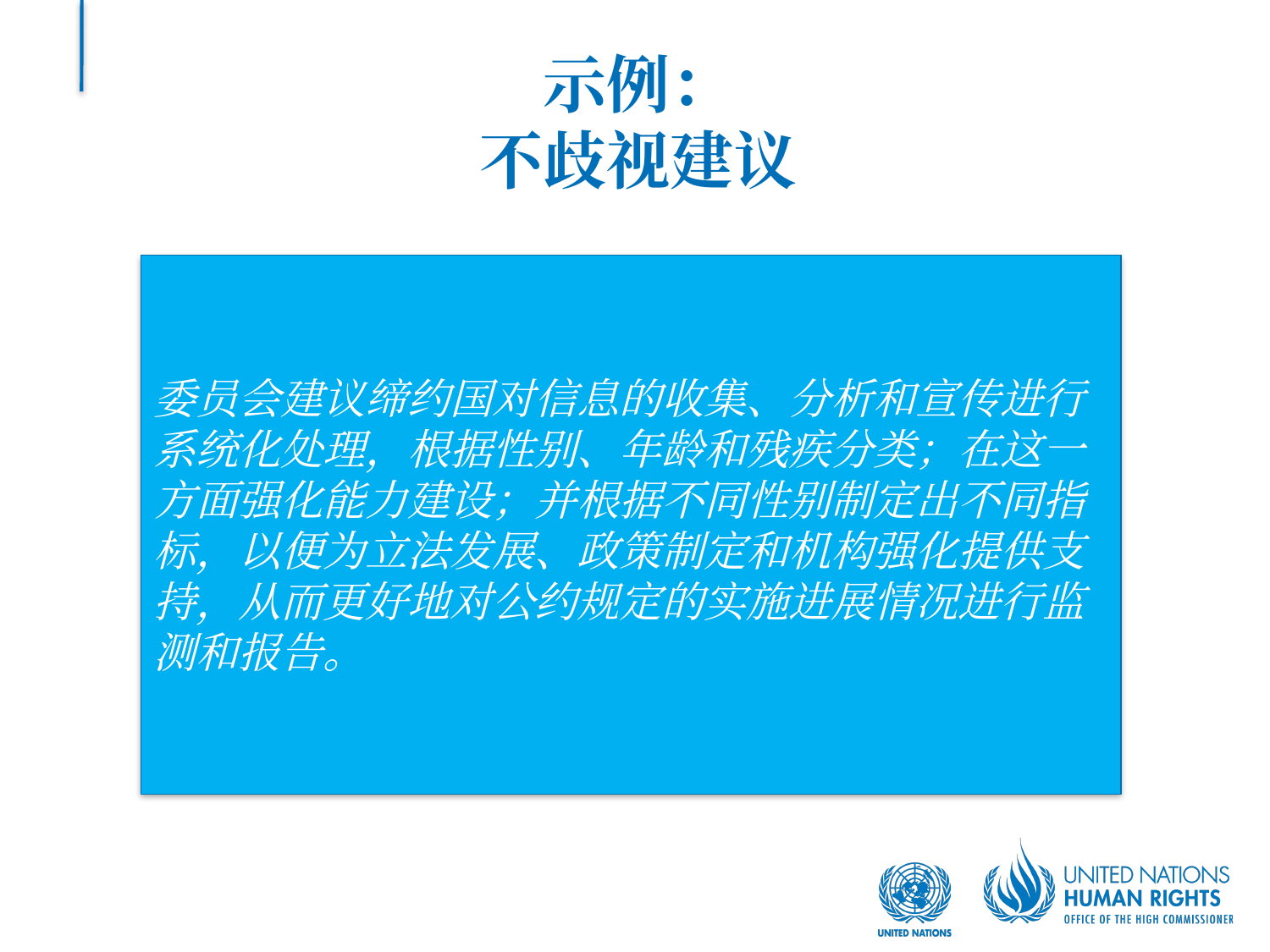

# 示例： 不歧视建议

委员会建议缔约国对信息的收集、分析和宣传进行系统化处理，根据性别、年龄和残疾分类；在这一方面强化能力建设；并根据不同性别制定出不同指标，以便为立法发展、政策制定和机构强化提供支持，从而更好地对公约规定的实施进展情况进行监测和报告。